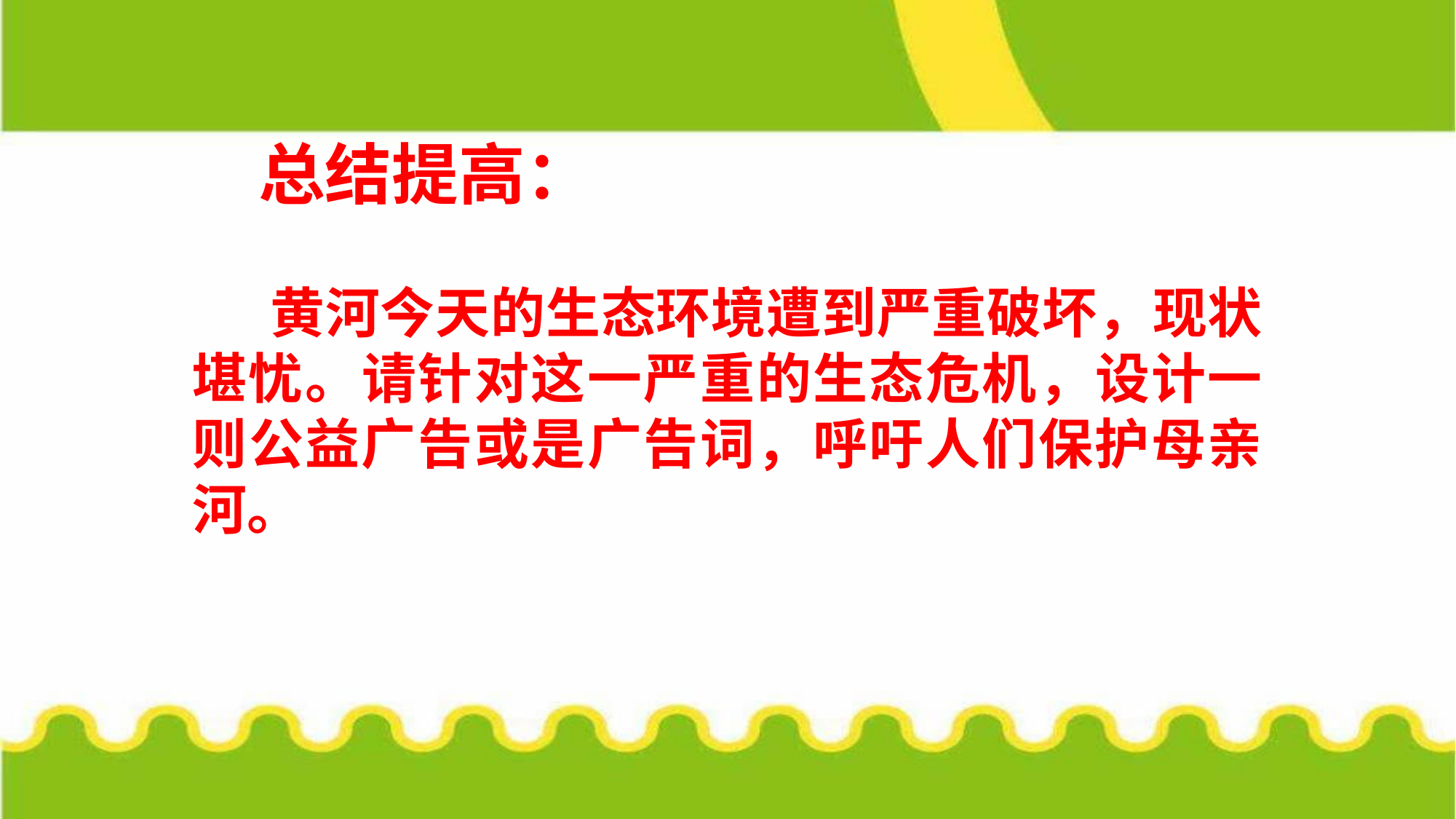

总结提高：
     黄河今天的生态环境遭到严重破坏，现状堪忧。请针对这一严重的生态危机，设计一则公益广告或是广告词，呼吁人们保护母亲河。